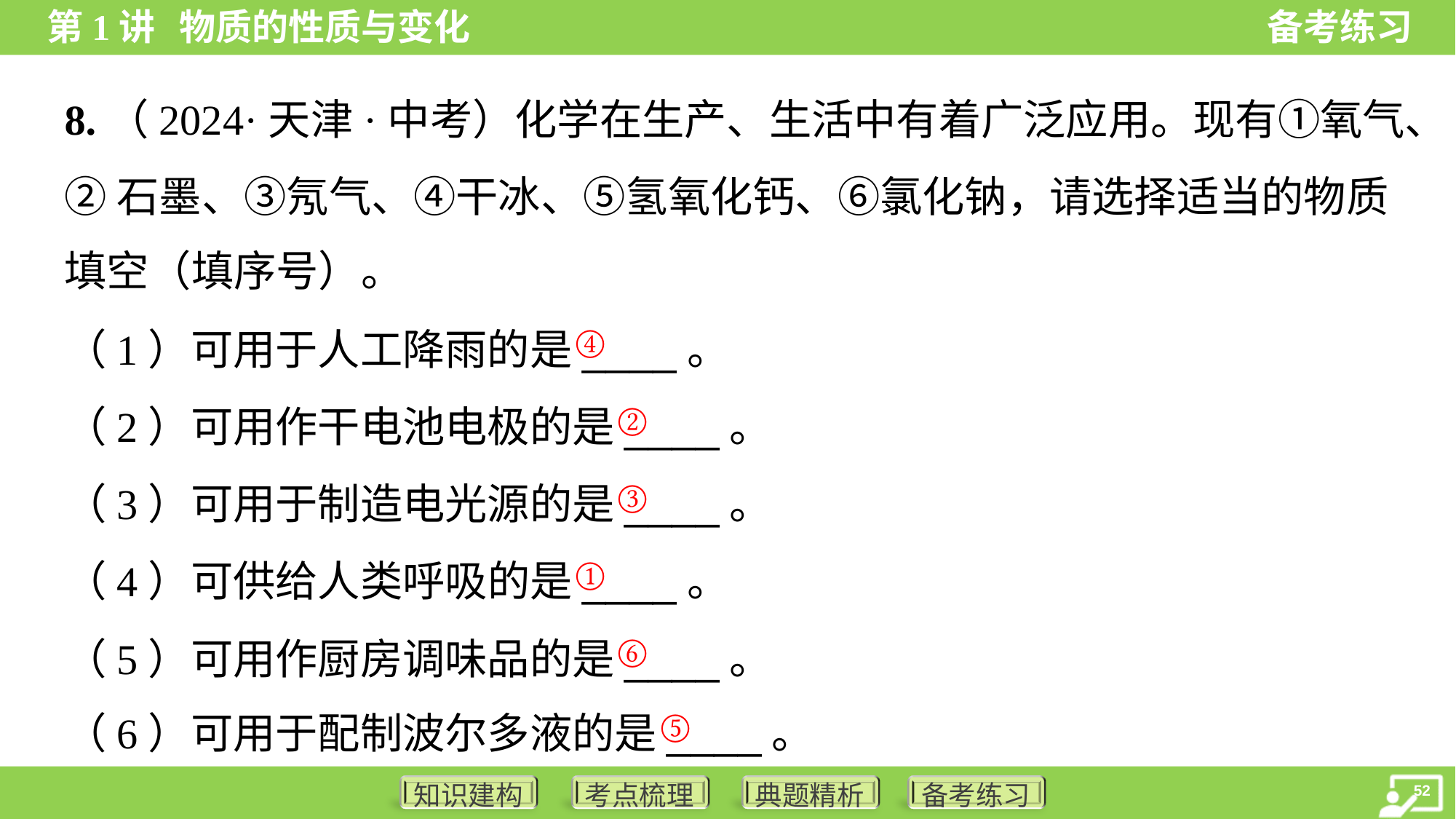

8.（2024·天津·中考）化学在生产、生活中有着广泛应用。现有①氧气、
②石墨、③氖气、④干冰、⑤氢氧化钙、⑥氯化钠，请选择适当的物质
填空（填序号）。
④
（1）可用于人工降雨的是____。
（2）可用作干电池电极的是____。
（3）可用于制造电光源的是____。
（4）可供给人类呼吸的是____。
（5）可用作厨房调味品的是____。
（6）可用于配制波尔多液的是____。
②
③
①
⑥
⑤